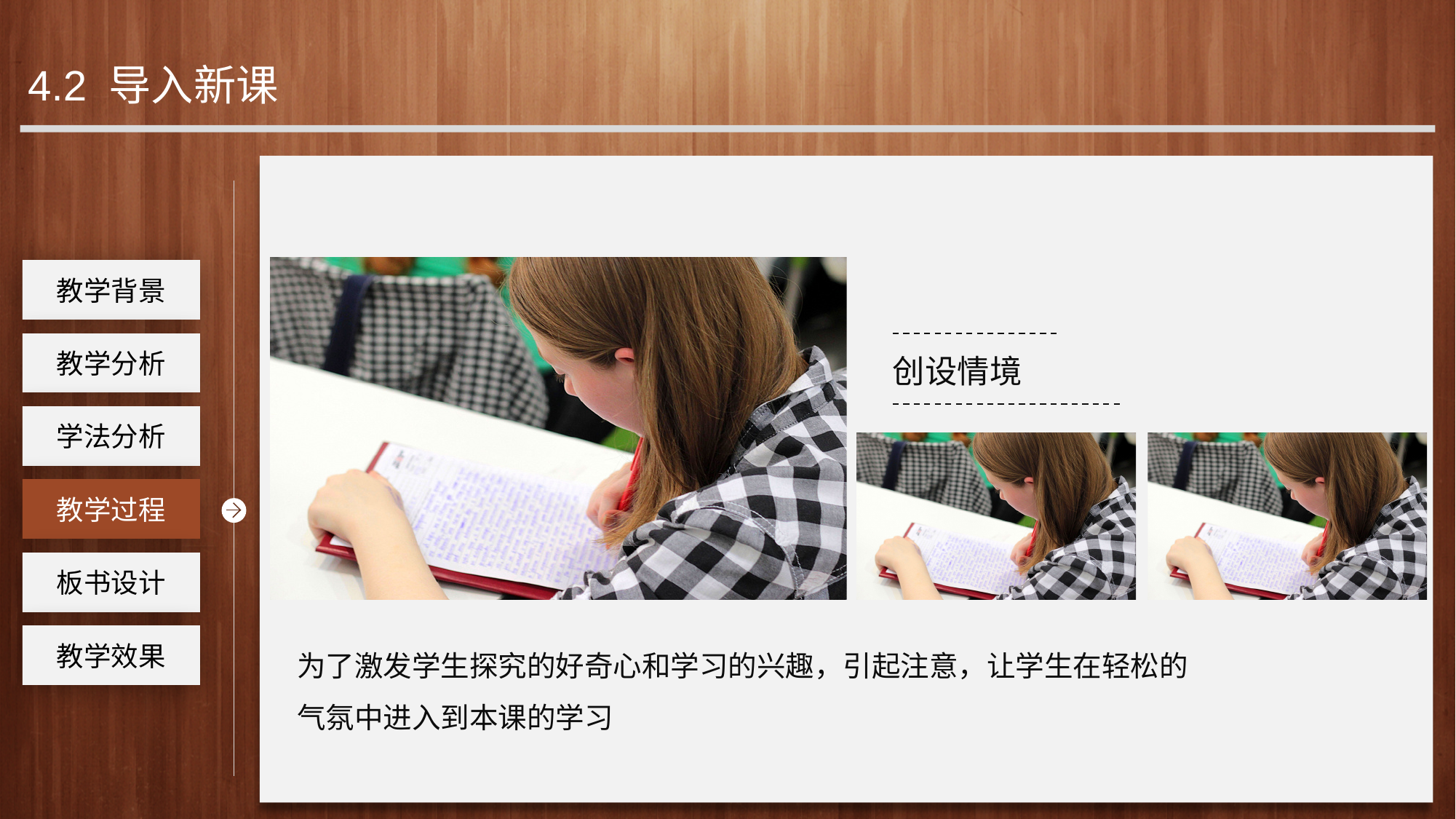

4.2 导入新课

工作回顾
教学背景
创设情境
教学分析
学法分析

教学过程

板书设计
教学效果
为了激发学生探究的好奇心和学习的兴趣，引起注意，让学生在轻松的
气氛中进入到本课的学习